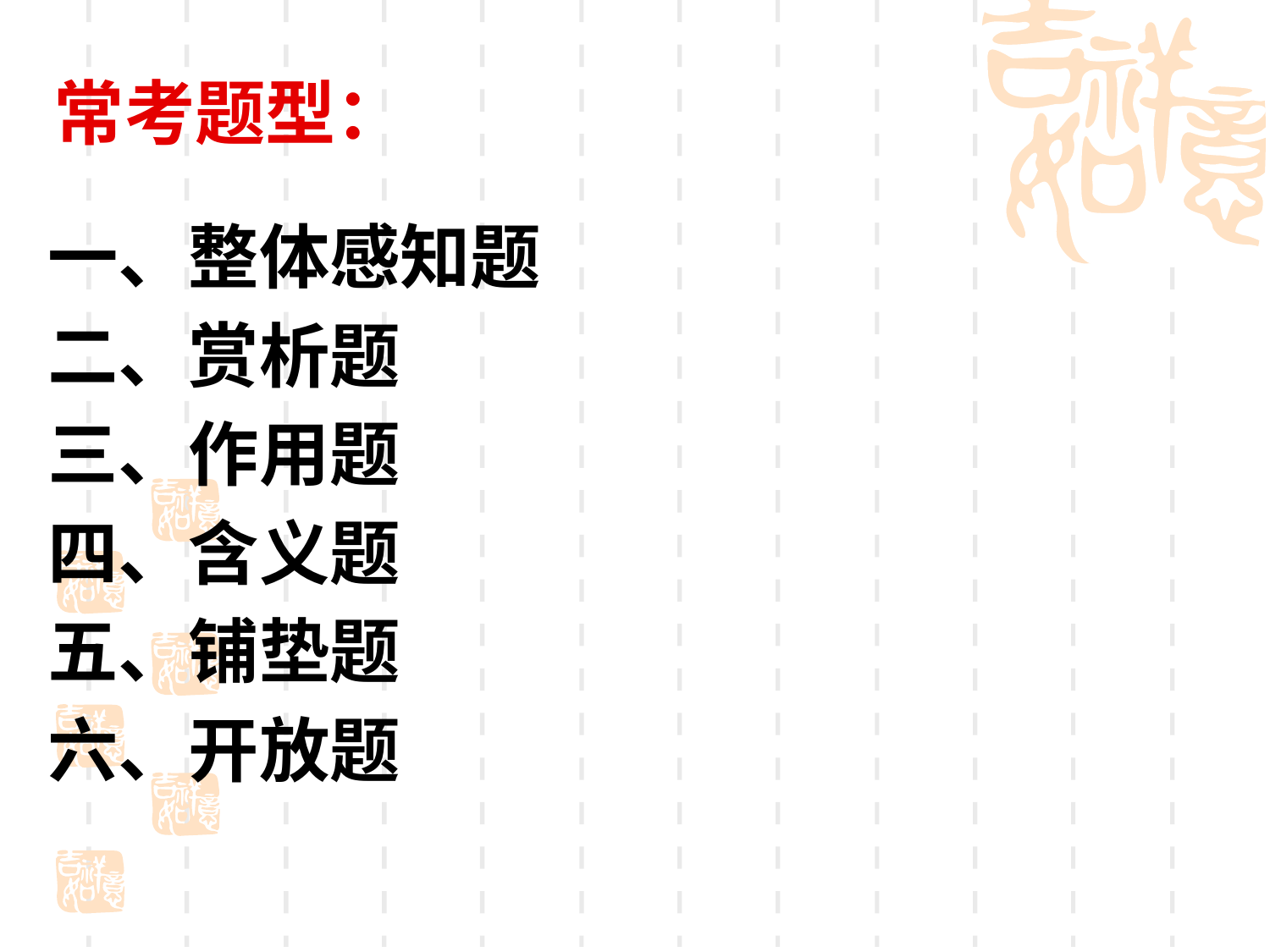

# 常考题型：
一、整体感知题
二、赏析题
三、作用题
四、含义题
五、铺垫题
六、开放题